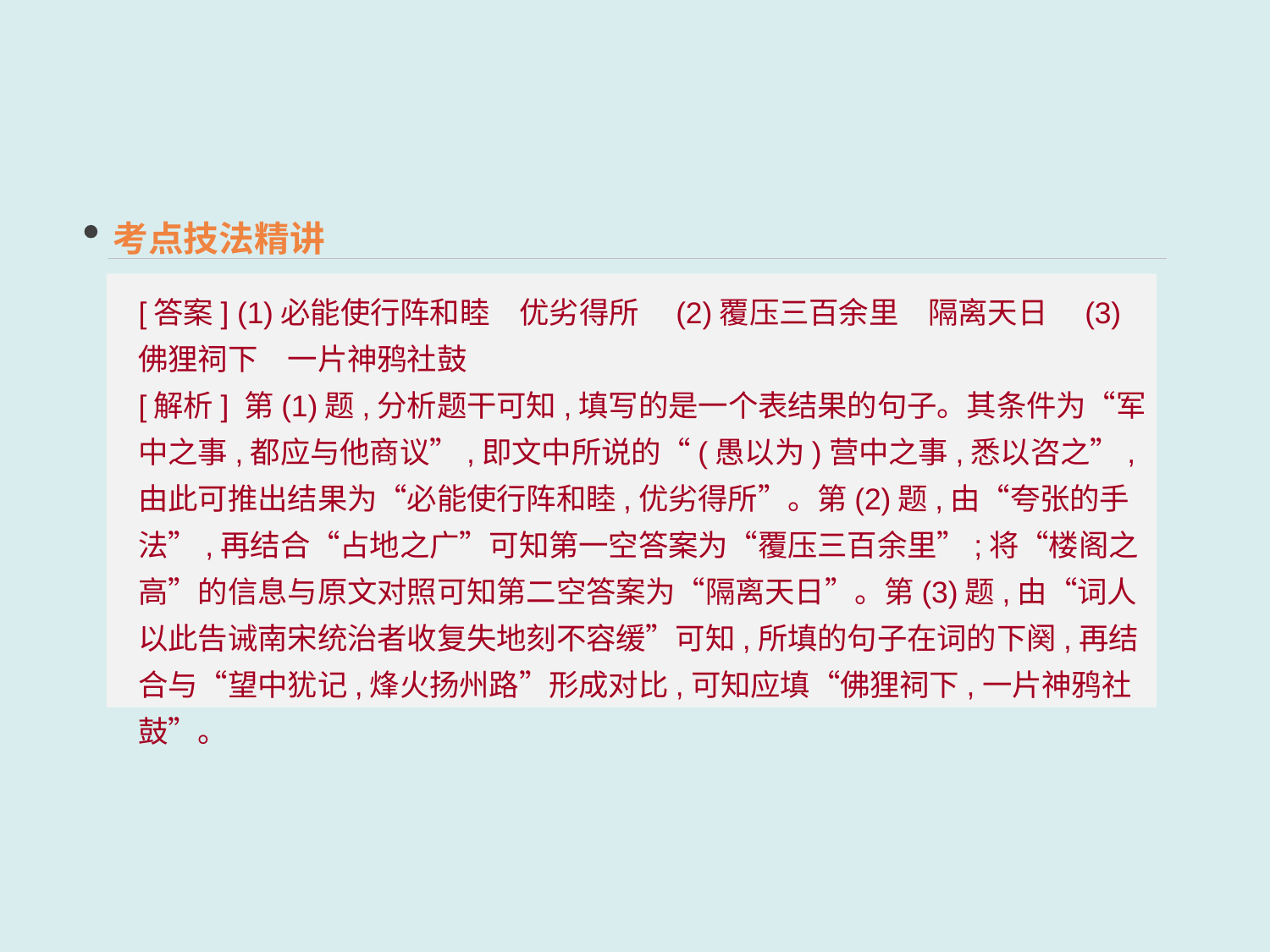

考点技法精讲

[答案] (1)必能使行阵和睦　优劣得所　(2)覆压三百余里　隔离天日　(3)佛狸祠下　一片神鸦社鼓
[解析] 第(1)题,分析题干可知,填写的是一个表结果的句子。其条件为“军中之事,都应与他商议”,即文中所说的“(愚以为)营中之事,悉以咨之”,由此可推出结果为“必能使行阵和睦,优劣得所”。第(2)题,由“夸张的手法”,再结合“占地之广”可知第一空答案为“覆压三百余里”;将“楼阁之高”的信息与原文对照可知第二空答案为“隔离天日”。第(3)题,由“词人以此告诫南宋统治者收复失地刻不容缓”可知,所填的句子在词的下阕,再结合与“望中犹记,烽火扬州路”形成对比,可知应填“佛狸祠下,一片神鸦社鼓”。